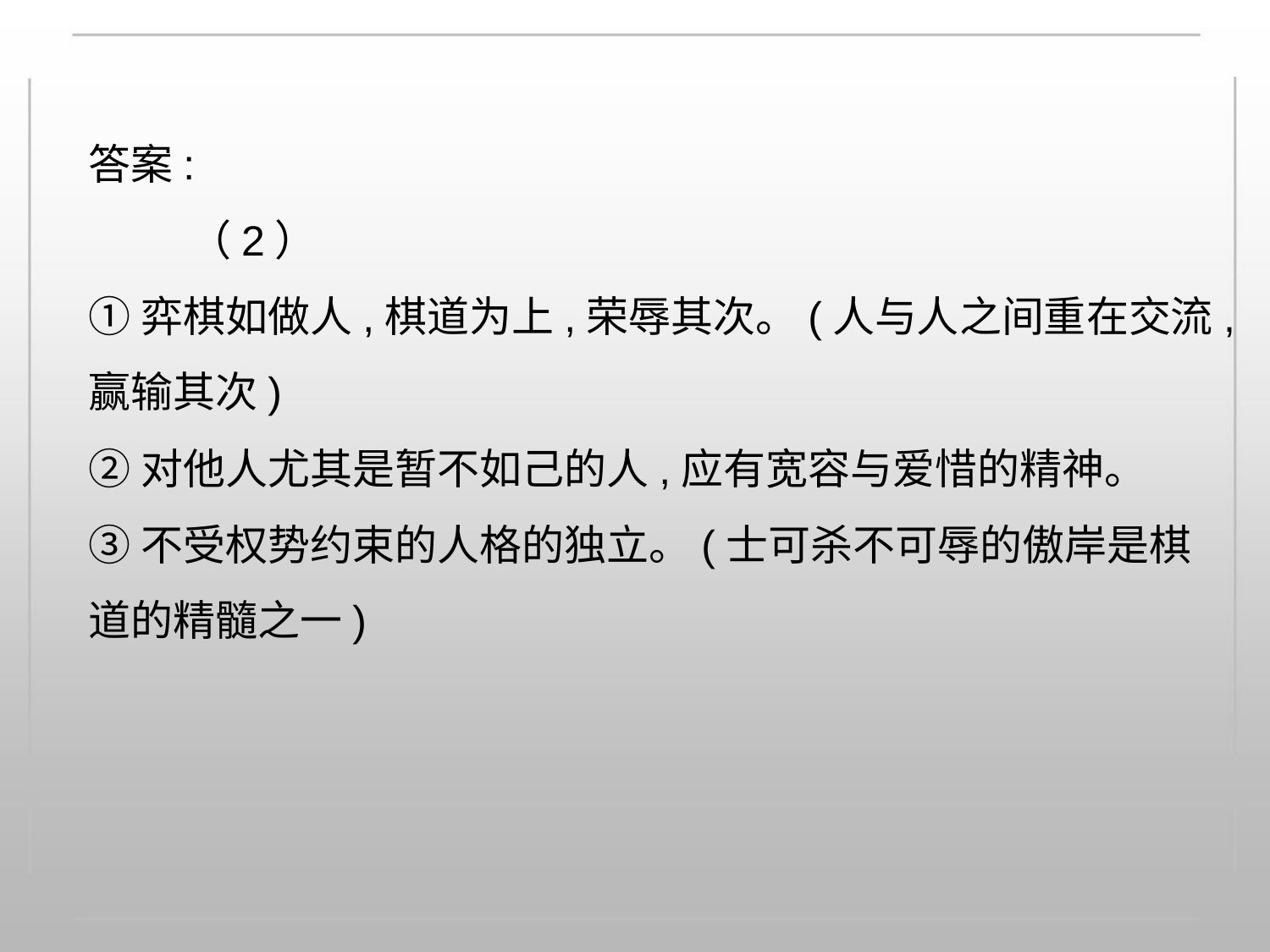

答案:
（2）
①弈棋如做人,棋道为上,荣辱其次。(人与人之间重在交流,
赢输其次)
②对他人尤其是暂不如己的人,应有宽容与爱惜的精神。
③不受权势约束的人格的独立。(士可杀不可辱的傲岸是棋
道的精髓之一)